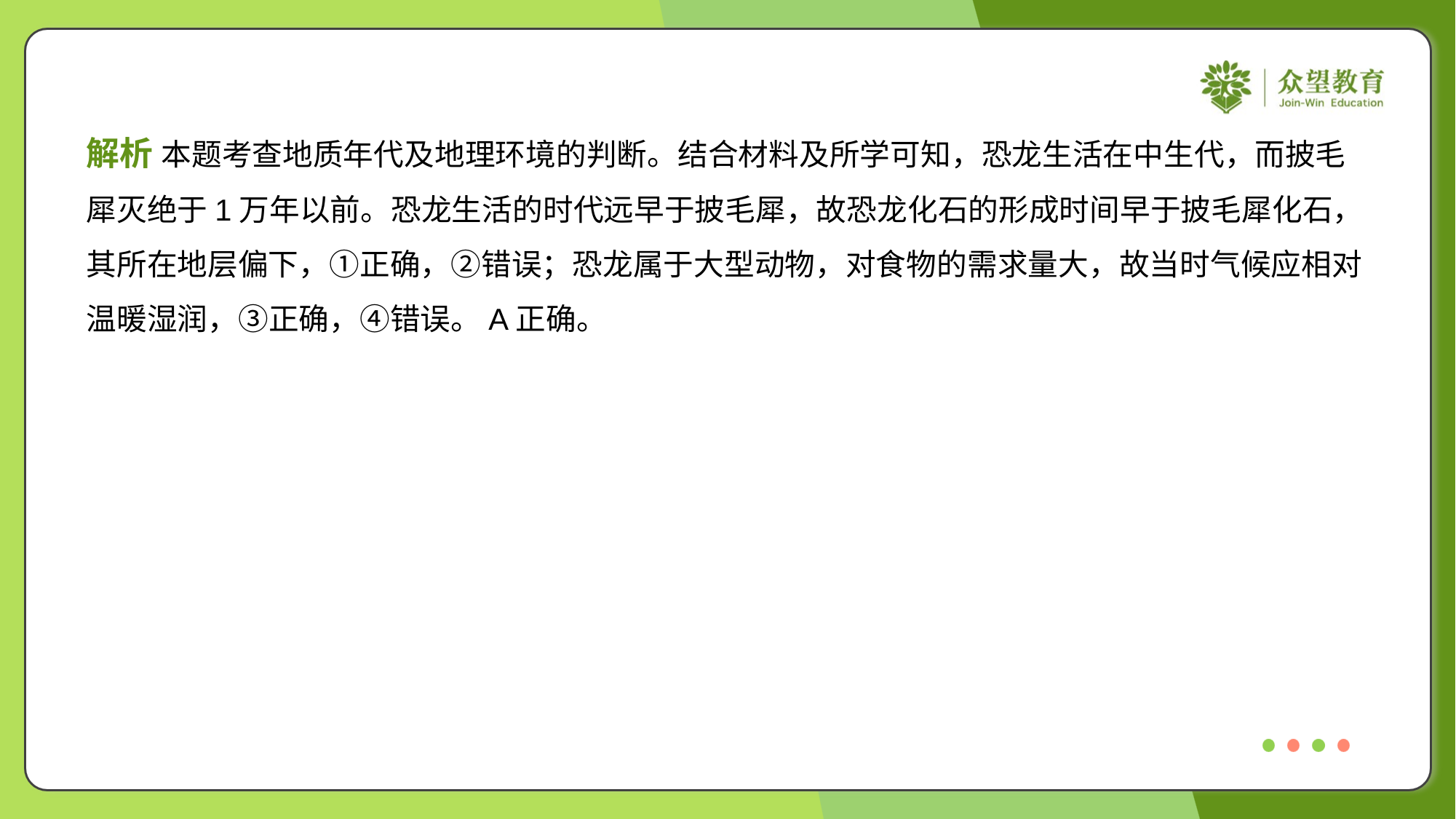

解析 本题考查地质年代及地理环境的判断。结合材料及所学可知，恐龙生活在中生代，而披毛
犀灭绝于1万年以前。恐龙生活的时代远早于披毛犀，故恐龙化石的形成时间早于披毛犀化石，
其所在地层偏下，①正确，②错误；恐龙属于大型动物，对食物的需求量大，故当时气候应相对
温暖湿润，③正确，④错误。A正确。